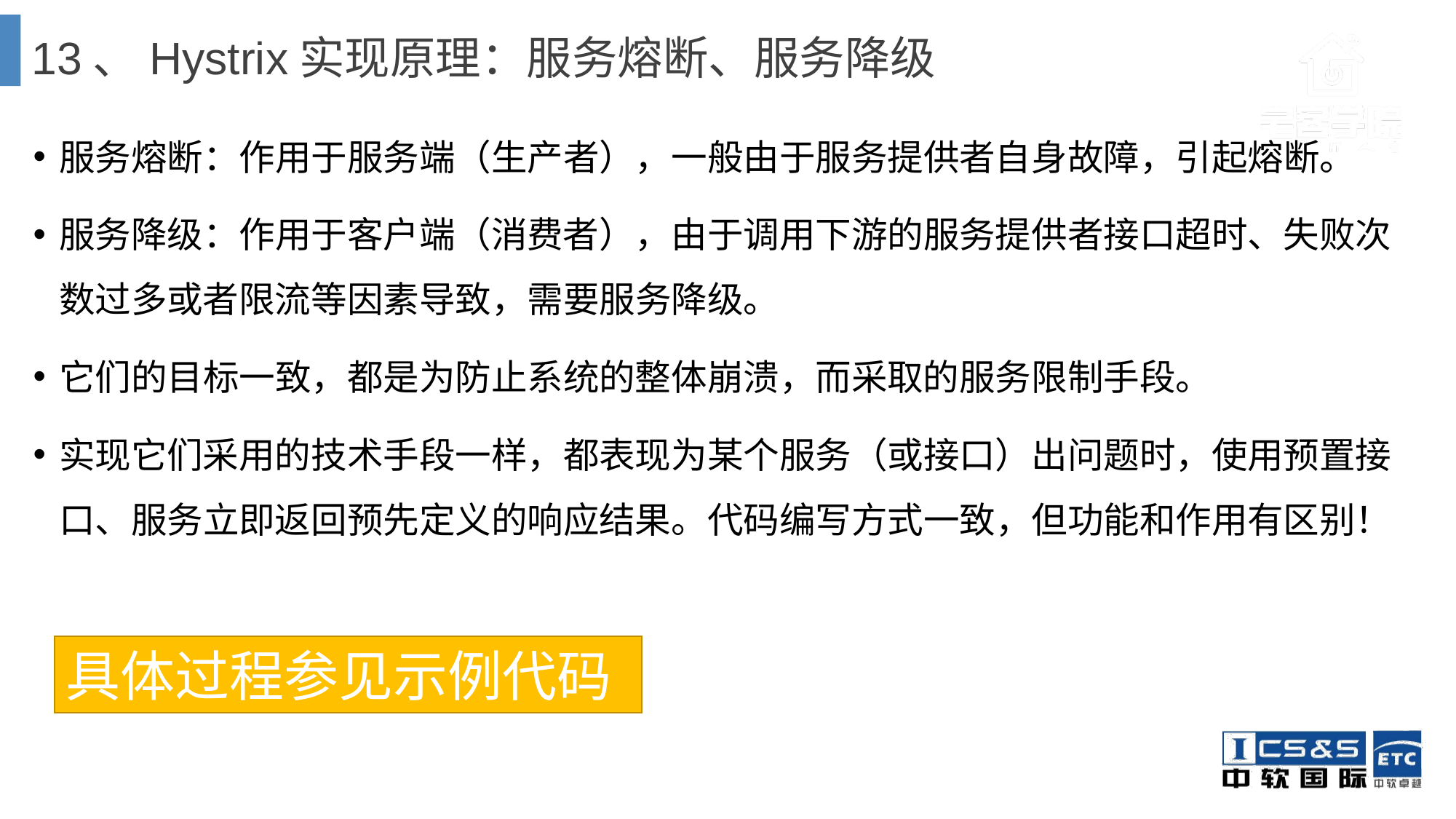

# 13、Hystrix实现原理：服务熔断、服务降级
服务熔断：作用于服务端（生产者），一般由于服务提供者自身故障，引起熔断。
服务降级：作用于客户端（消费者），由于调用下游的服务提供者接口超时、失败次数过多或者限流等因素导致，需要服务降级。
它们的目标一致，都是为防止系统的整体崩溃，而采取的服务限制手段。
实现它们采用的技术手段一样，都表现为某个服务（或接口）出问题时，使用预置接口、服务立即返回预先定义的响应结果。代码编写方式一致，但功能和作用有区别！

具体过程参见示例代码